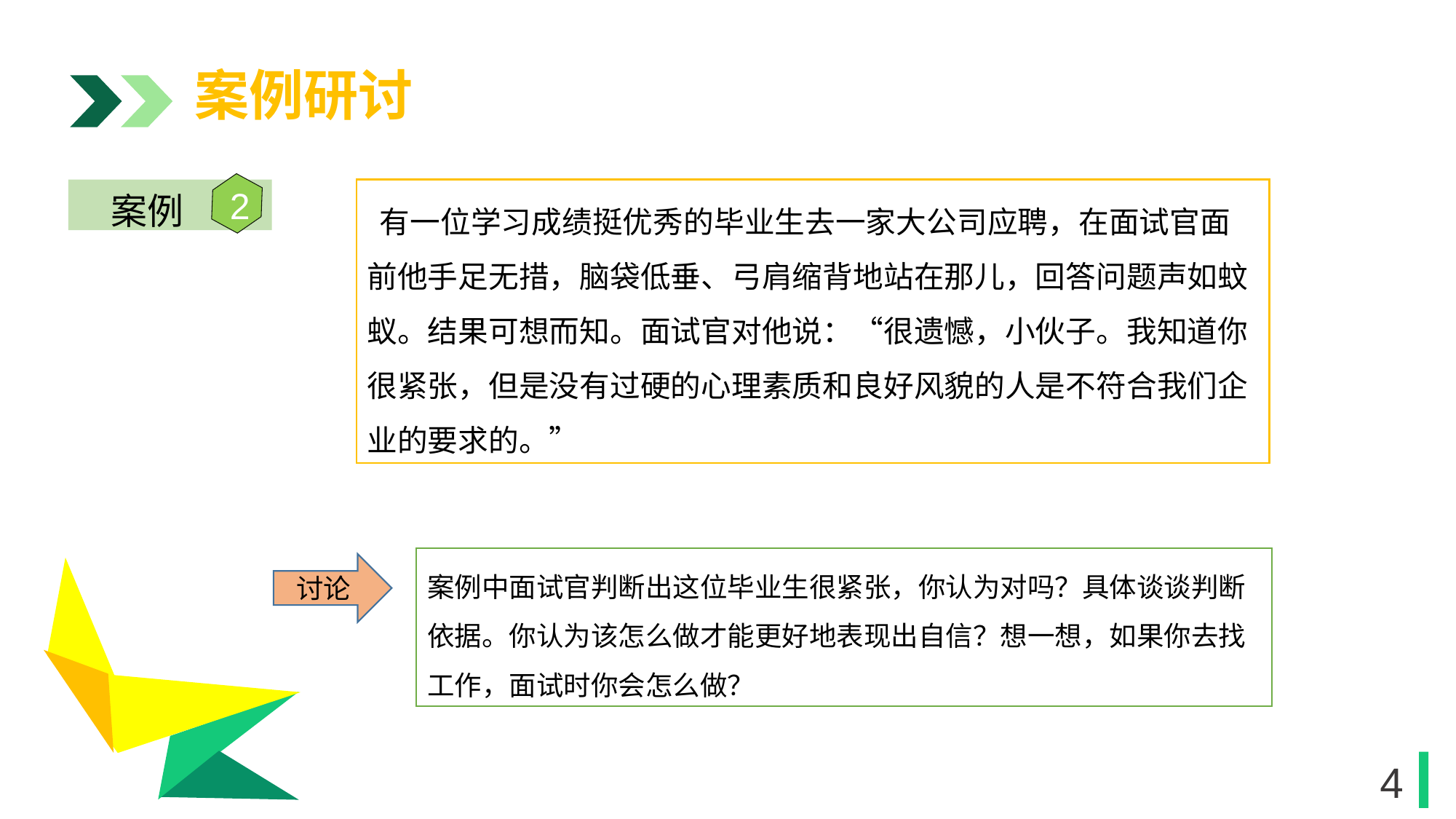

案例研讨

2

案例
 有一位学习成绩挺优秀的毕业生去一家大公司应聘，在面试官面前他手足无措，脑袋低垂、弓肩缩背地站在那儿，回答问题声如蚊蚁。结果可想而知。面试官对他说：“很遗憾，小伙子。我知道你很紧张，但是没有过硬的心理素质和良好风貌的人是不符合我们企业的要求的。”
1

案例中面试官判断出这位毕业生很紧张，你认为对吗？具体谈谈判断依据。你认为该怎么做才能更好地表现出自信？想一想，如果你去找工作，面试时你会怎么做？

讨论
1
4